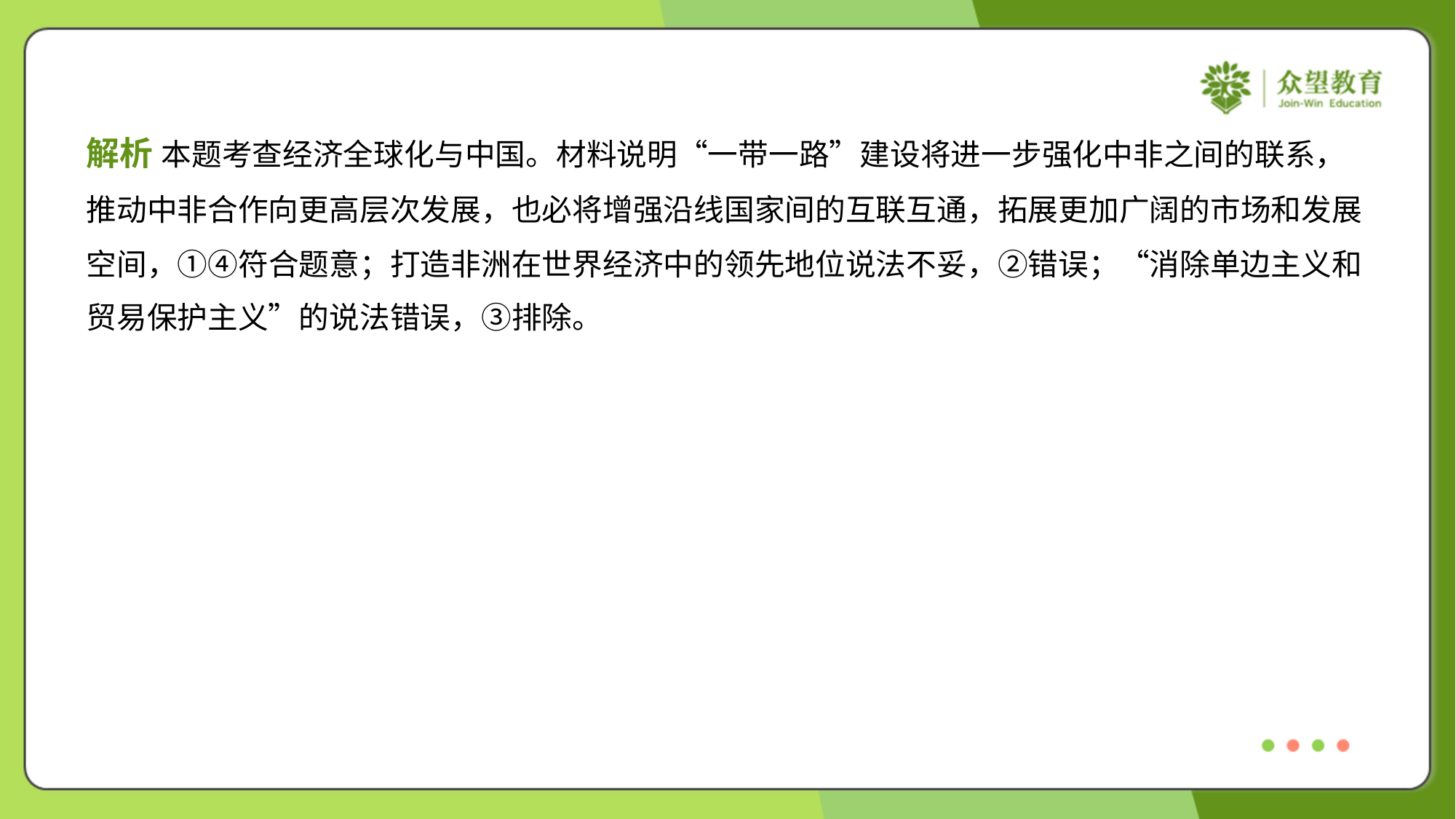

解析 本题考查经济全球化与中国。材料说明“一带一路”建设将进一步强化中非之间的联系，
推动中非合作向更高层次发展，也必将增强沿线国家间的互联互通，拓展更加广阔的市场和发展
空间，①④符合题意；打造非洲在世界经济中的领先地位说法不妥，②错误；“消除单边主义和
贸易保护主义”的说法错误，③排除。